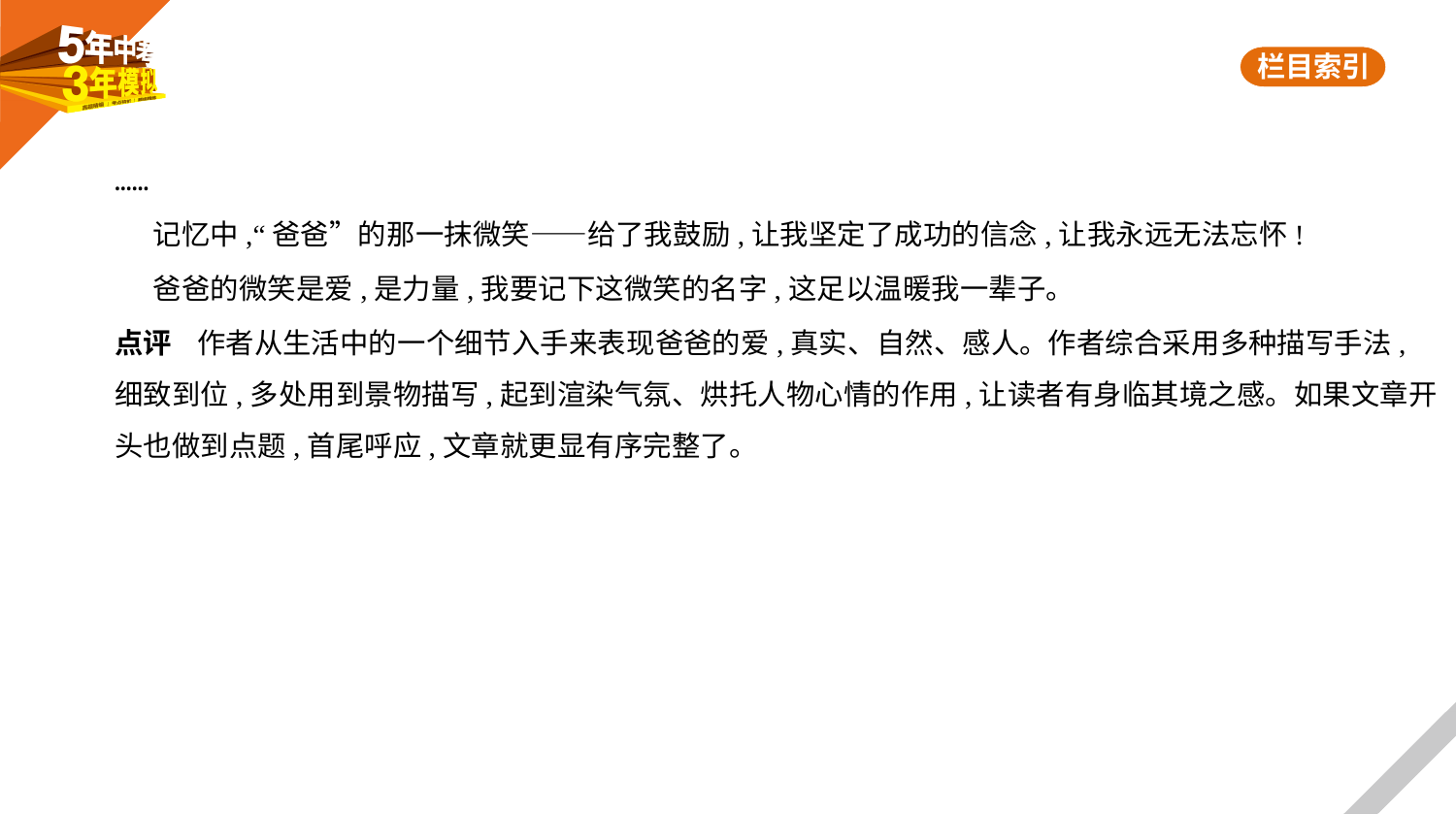

……
     记忆中,“爸爸”的那一抹微笑——给了我鼓励,让我坚定了成功的信念,让我永远无法忘怀!
     爸爸的微笑是爱,是力量,我要记下这微笑的名字,这足以温暖我一辈子。
点评    作者从生活中的一个细节入手来表现爸爸的爱,真实、自然、感人。作者综合采用多种描写手法,
细致到位,多处用到景物描写,起到渲染气氛、烘托人物心情的作用,让读者有身临其境之感。如果文章开
头也做到点题,首尾呼应,文章就更显有序完整了。